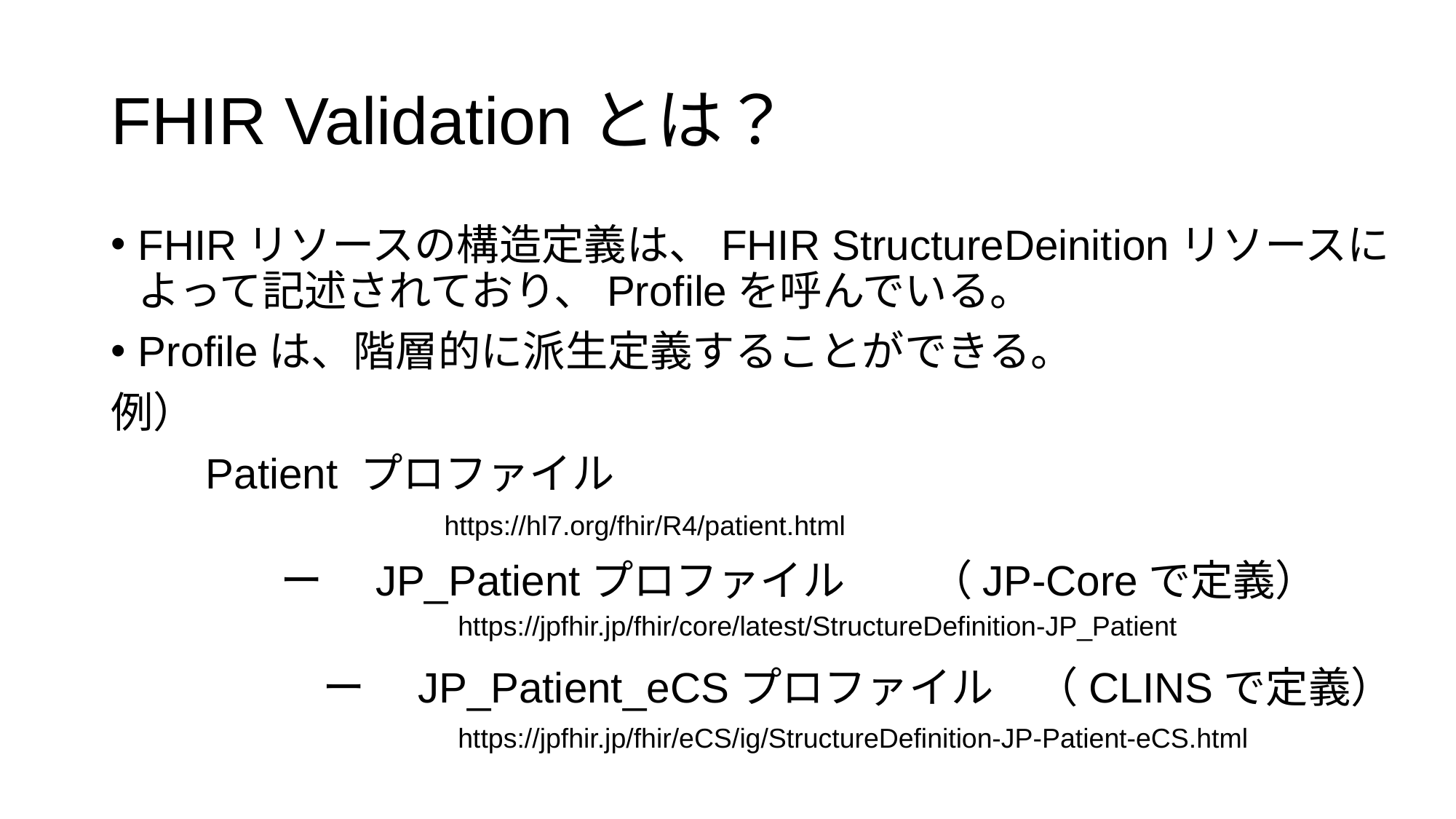

# FHIR Validationとは？
FHIRリソースの構造定義は、FHIR StructureDeinitionリソースによって記述されており、Profileを呼んでいる。
Profileは、階層的に派生定義することができる。
例）
　　Patient プロファイル
　　　　ー　JP_Patientプロファイル　　（JP-Coreで定義）
　　　　　ー　JP_Patient_eCSプロファイル　（CLINSで定義）
https://hl7.org/fhir/R4/patient.html
https://jpfhir.jp/fhir/core/latest/StructureDefinition-JP_Patient
https://jpfhir.jp/fhir/eCS/ig/StructureDefinition-JP-Patient-eCS.html